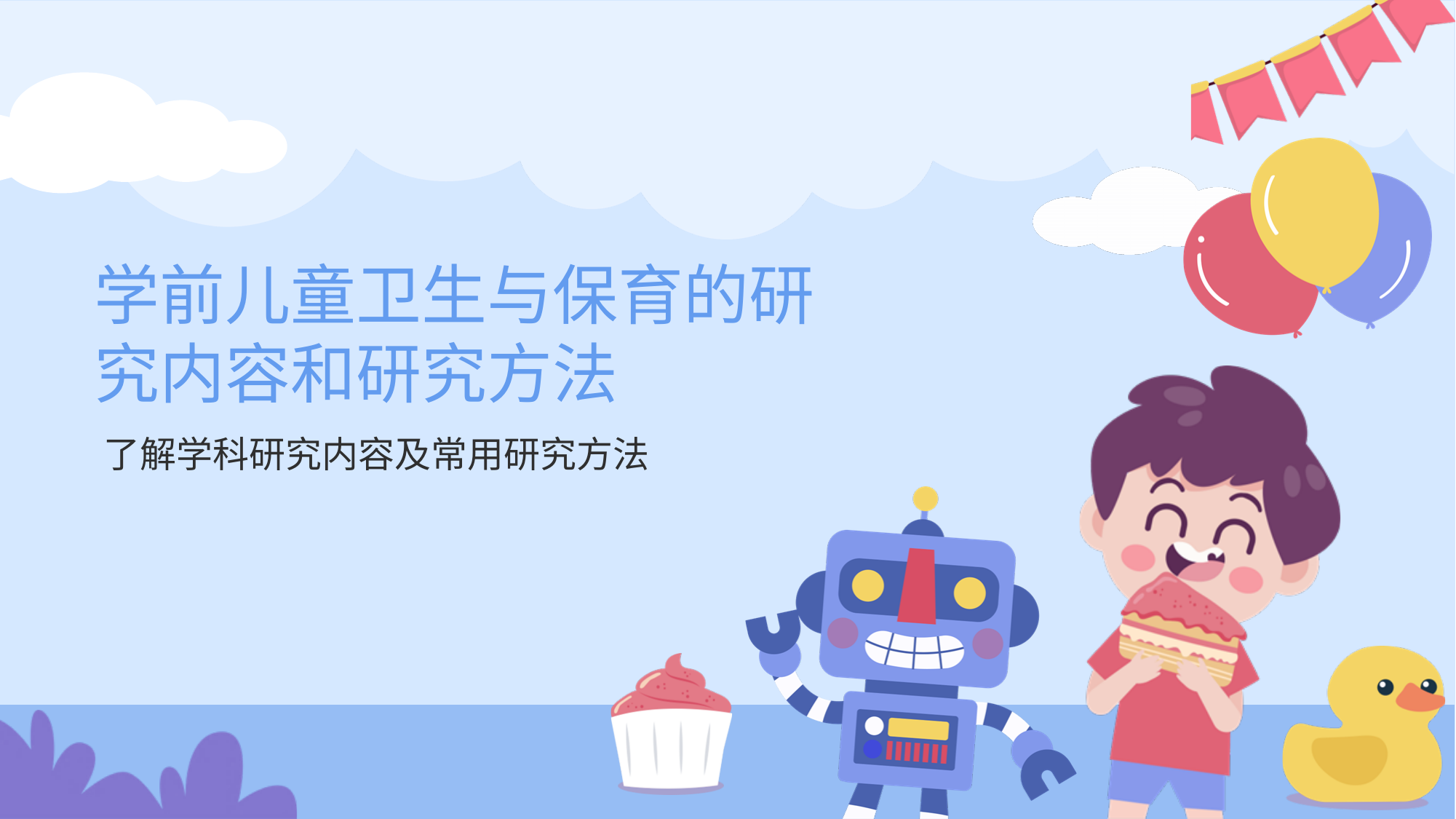

# 学前儿童卫生与保育的研究内容和研究方法
了解学科研究内容及常用研究方法